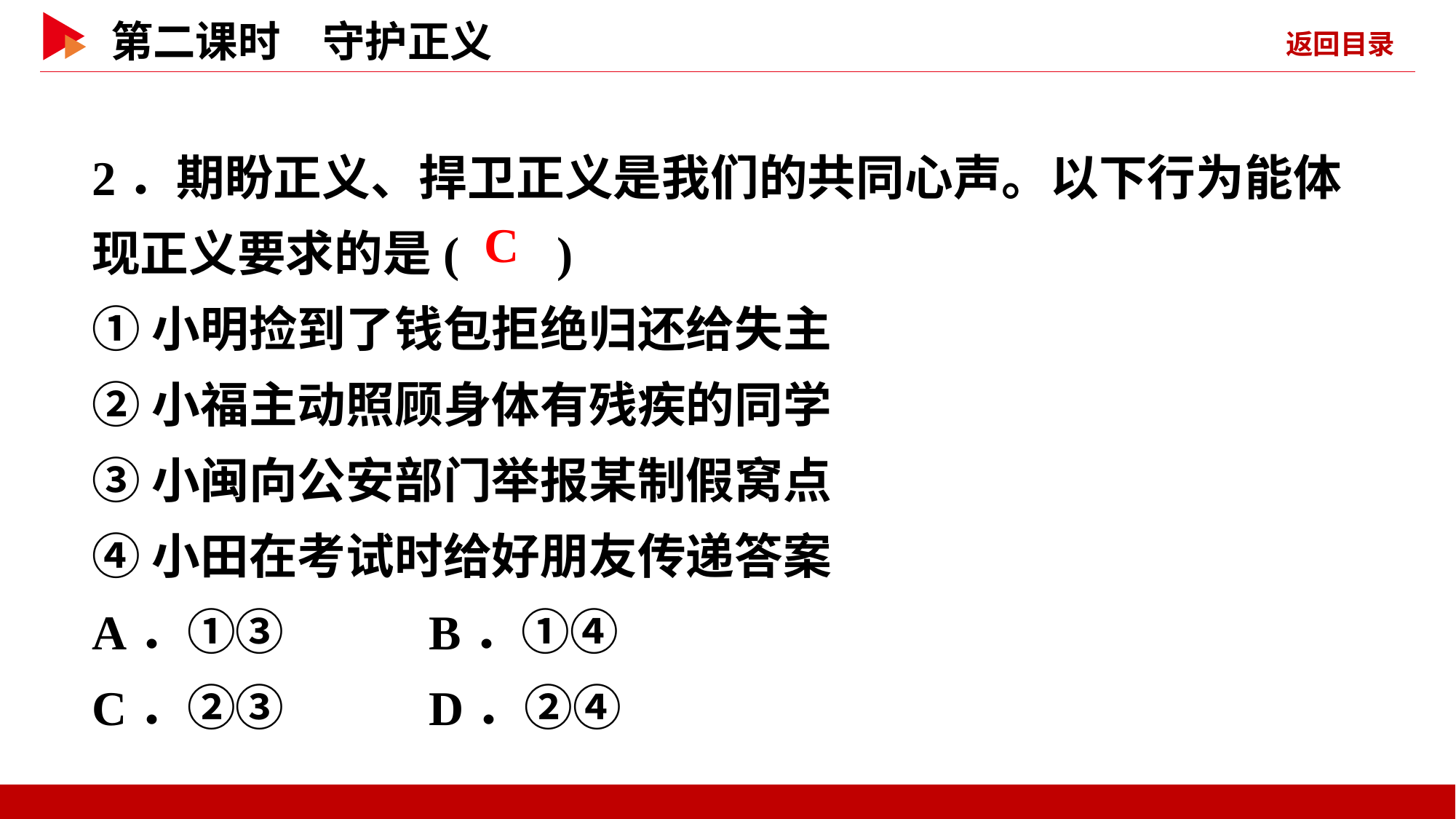

2．期盼正义、捍卫正义是我们的共同心声。以下行为能体现正义要求的是(        )
①小明捡到了钱包拒绝归还给失主
②小福主动照顾身体有残疾的同学
③小闽向公安部门举报某制假窝点
④小田在考试时给好朋友传递答案
A．①③            B．①④
C．②③            D．②④
   C